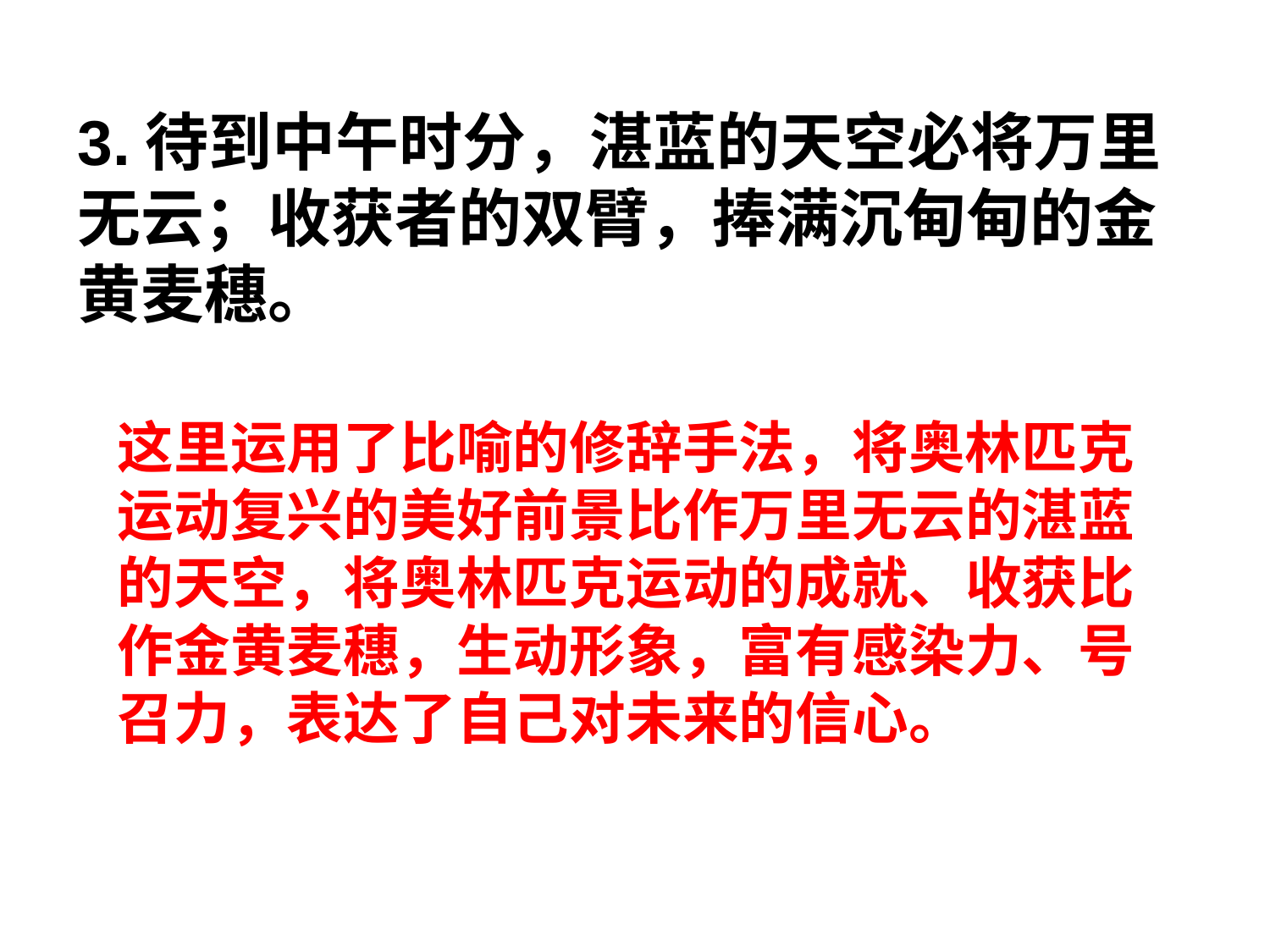

3.待到中午时分，湛蓝的天空必将万里无云；收获者的双臂，捧满沉甸甸的金黄麦穗。
这里运用了比喻的修辞手法，将奥林匹克运动复兴的美好前景比作万里无云的湛蓝的天空，将奥林匹克运动的成就、收获比作金黄麦穗，生动形象，富有感染力、号召力，表达了自己对未来的信心。